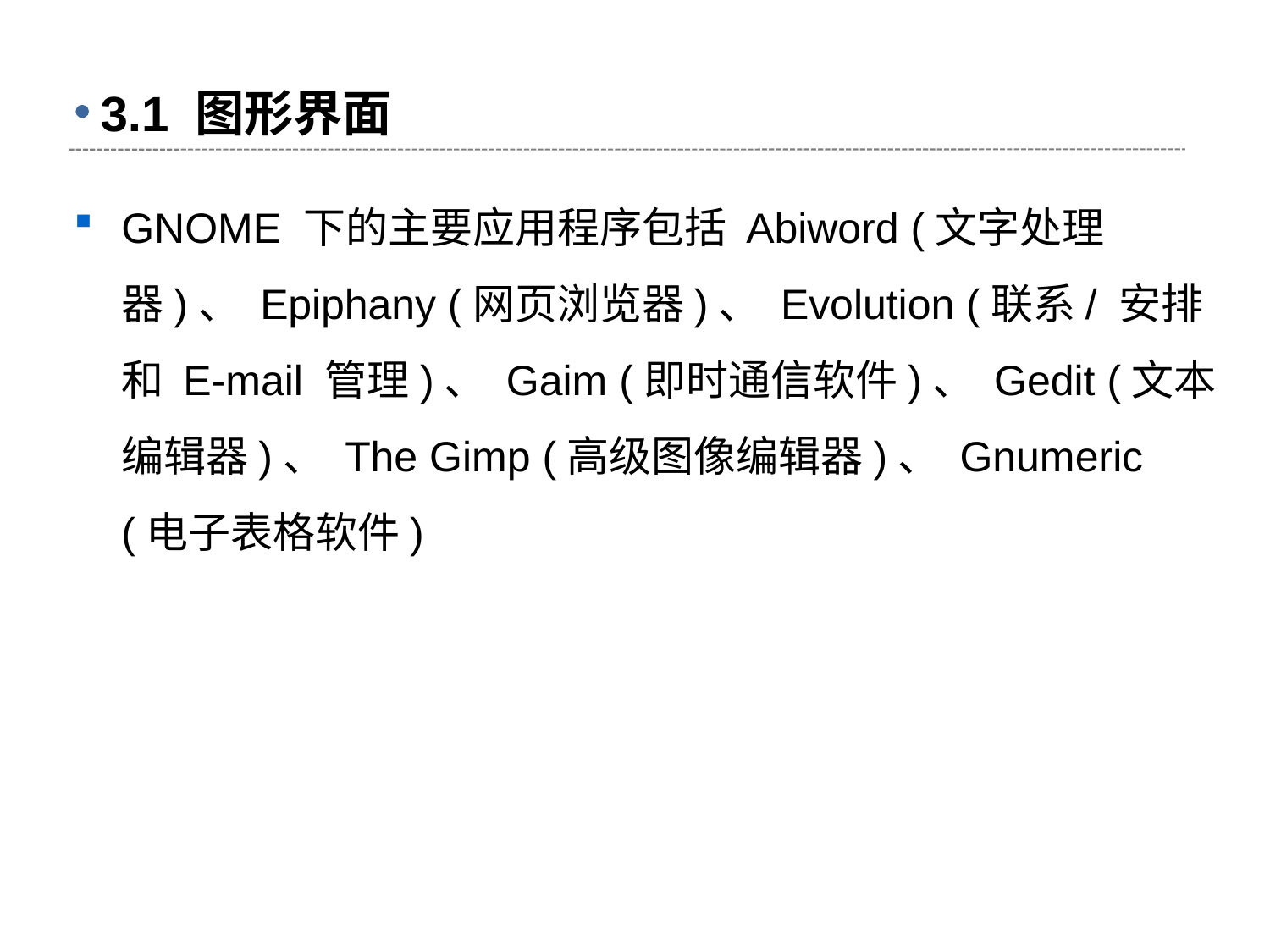

# 3.1 图形界面
GNOME 下的主要应用程序包括 Abiword (文字处理器)、 Epiphany (网页浏览器)、 Evolution (联系/ 安排和 E-mail 管理)、 Gaim (即时通信软件)、 Gedit (文本编辑器)、 The Gimp (高级图像编辑器)、 Gnumeric (电子表格软件)